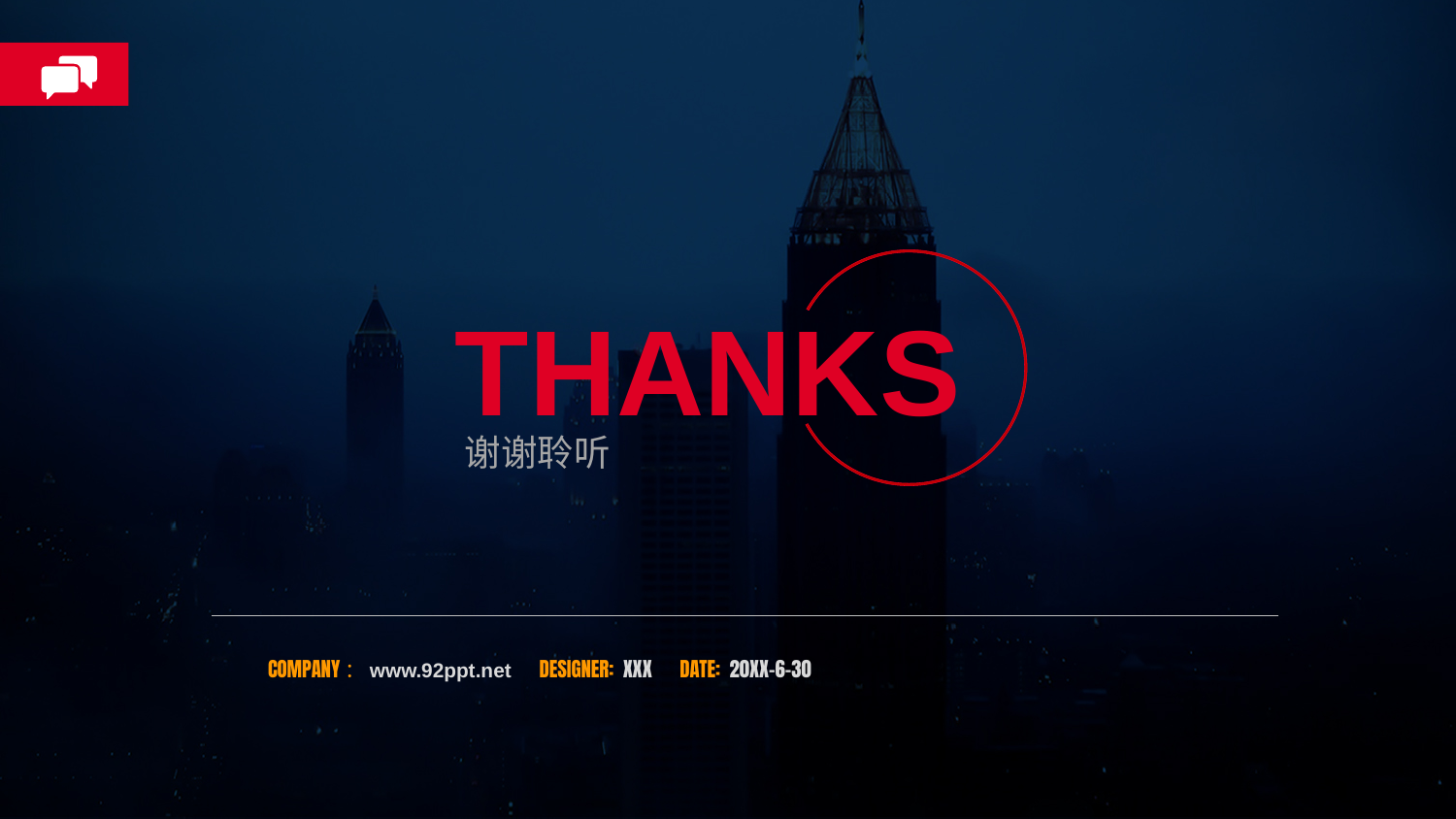

THANKS
谢谢聆听
COMPANY：www.92ppt.net     DESIGNER:  XXX      DATE:  20XX-6-30